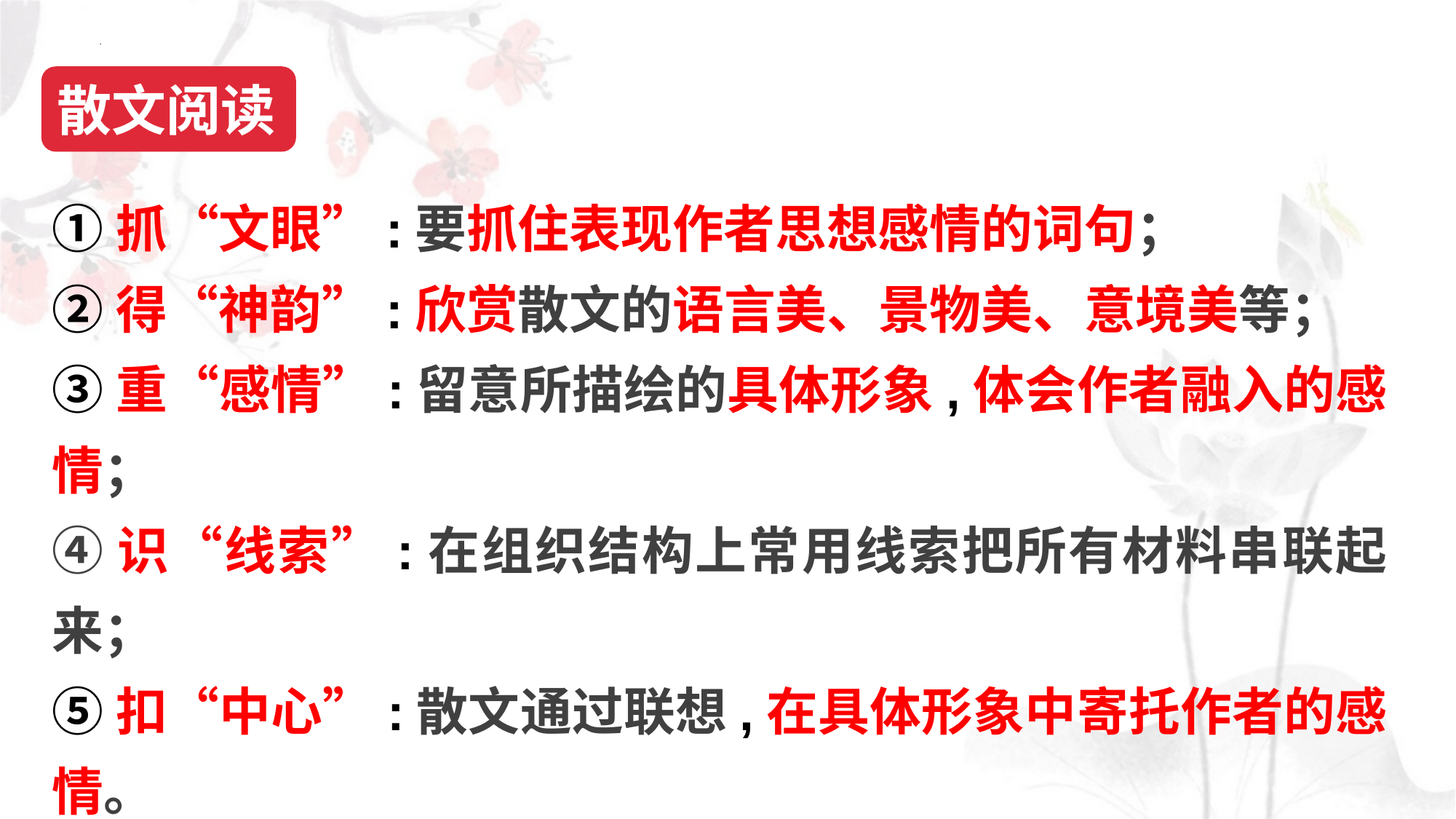

散文阅读
①抓“文眼”:要抓住表现作者思想感情的词句；
②得“神韵”:欣赏散文的语言美、景物美、意境美等；
③重“感情”:留意所描绘的具体形象,体会作者融入的感情；
④识“线索”:在组织结构上常用线索把所有材料串联起来；
⑤扣“中心”:散文通过联想,在具体形象中寄托作者的感情。